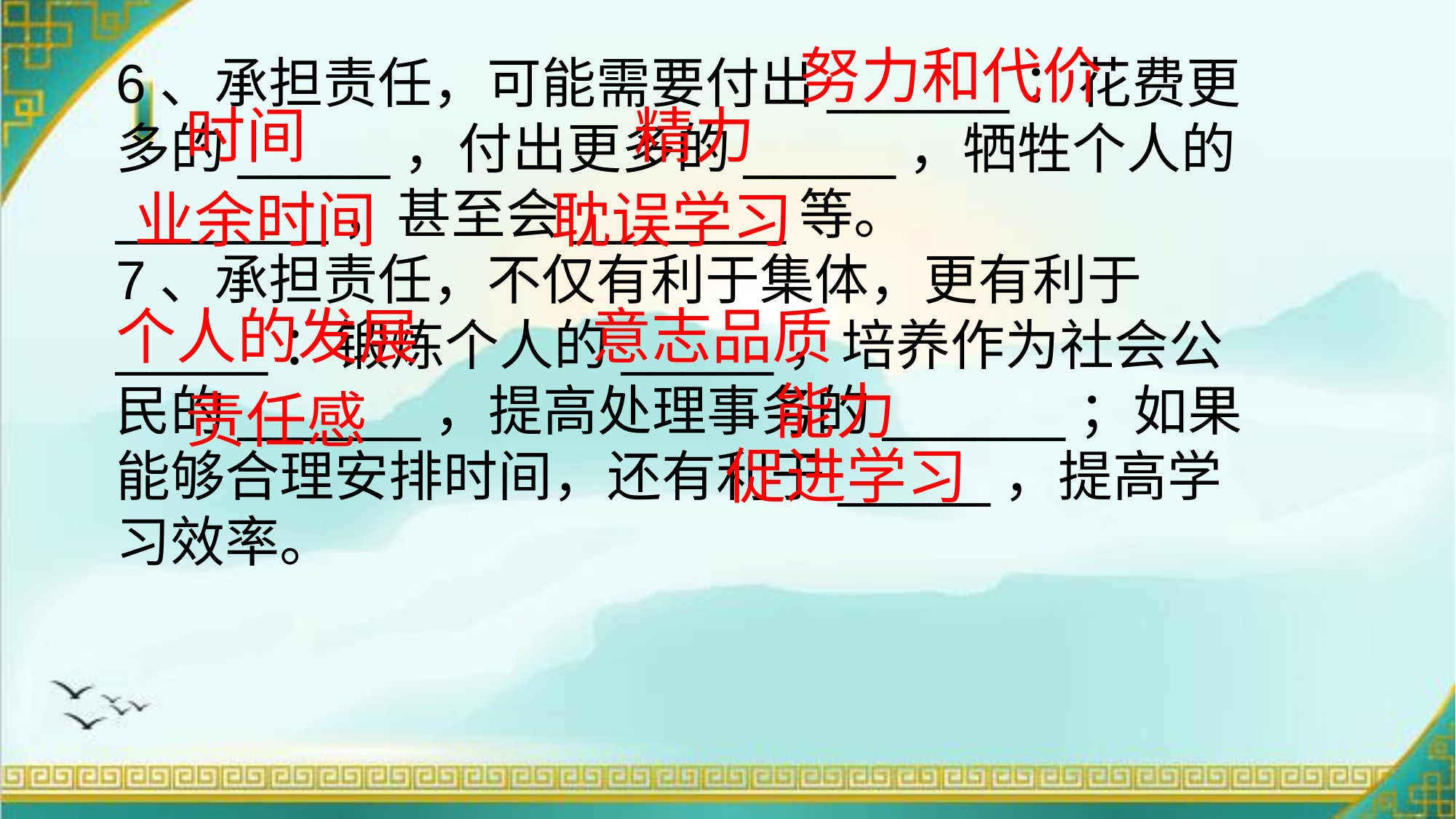

努力和代价
6、承担责任，可能需要付出______：花费更多的_____，付出更多的_____，牺牲个人的_______，甚至会_______等。
7、承担责任，不仅有利于集体，更有利于_____：锻炼个人的_____，培养作为社会公民的______，提高处理事务的______；如果能够合理安排时间，还有利于_____，提高学习效率。
时间
精力
业余时间
耽误学习
个人的发展
意志品质
能力
责任感
促进学习